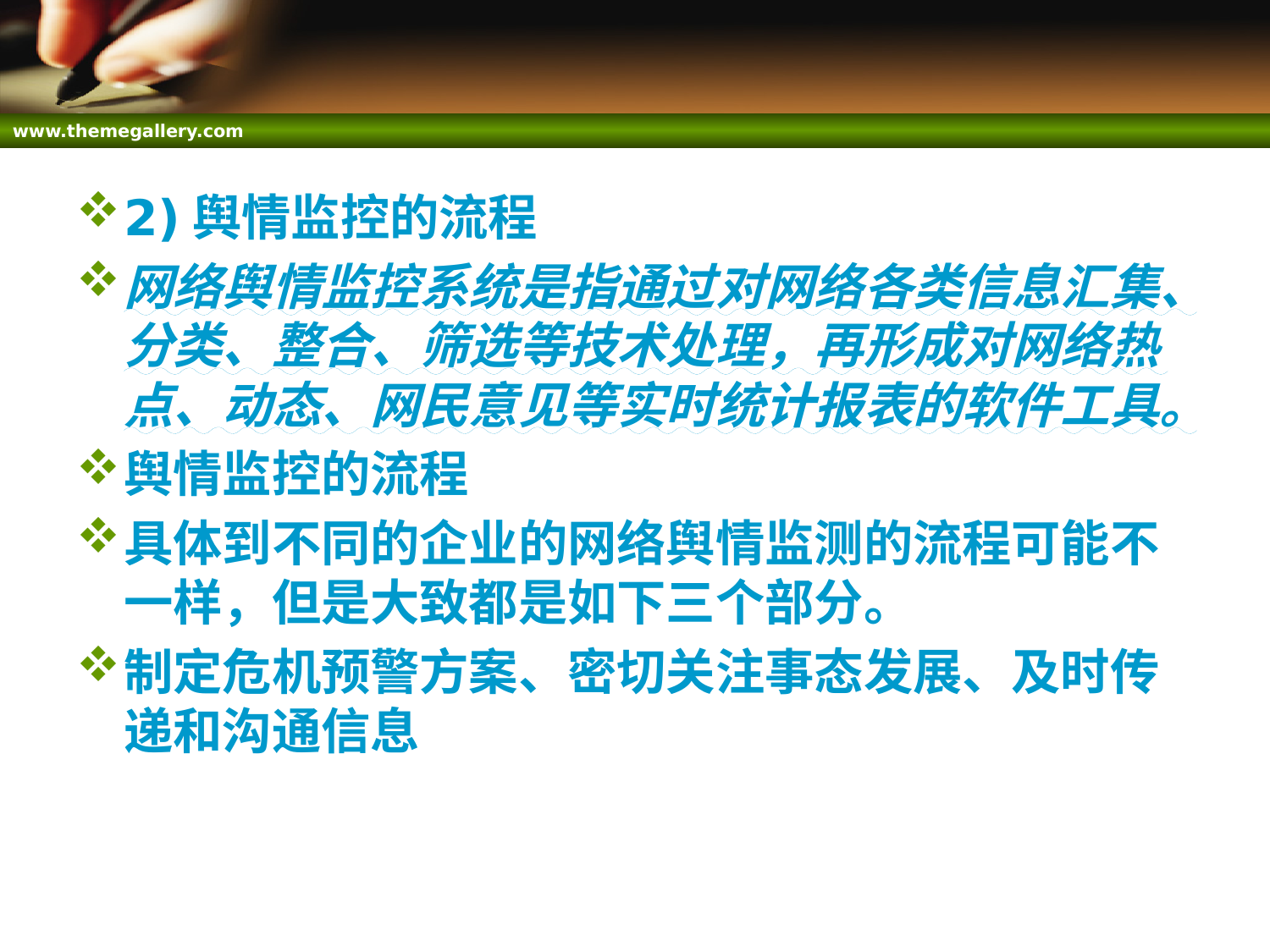

#
2)舆情监控的流程
网络舆情监控系统是指通过对网络各类信息汇集、分类、整合、筛选等技术处理，再形成对网络热点、动态、网民意见等实时统计报表的软件工具。
舆情监控的流程
具体到不同的企业的网络舆情监测的流程可能不一样，但是大致都是如下三个部分。
制定危机预警方案、密切关注事态发展、及时传递和沟通信息